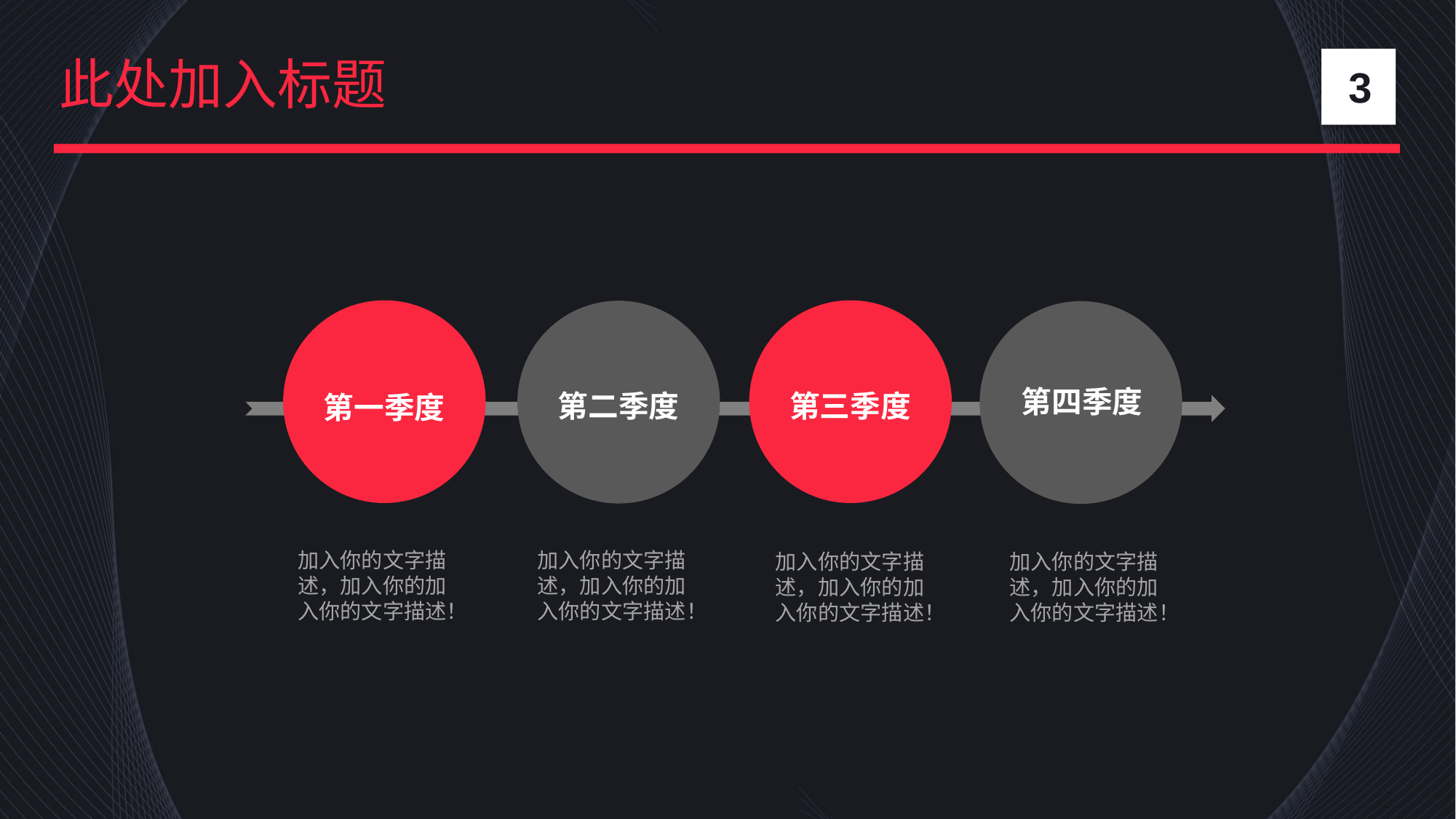

此处加入标题

3

第一季度

第三季度

第二季度

第四季度

加入你的文字描述，加入你的加入你的文字描述！
加入你的文字描述，加入你的加入你的文字描述！
加入你的文字描述，加入你的加入你的文字描述！
加入你的文字描述，加入你的加入你的文字描述！